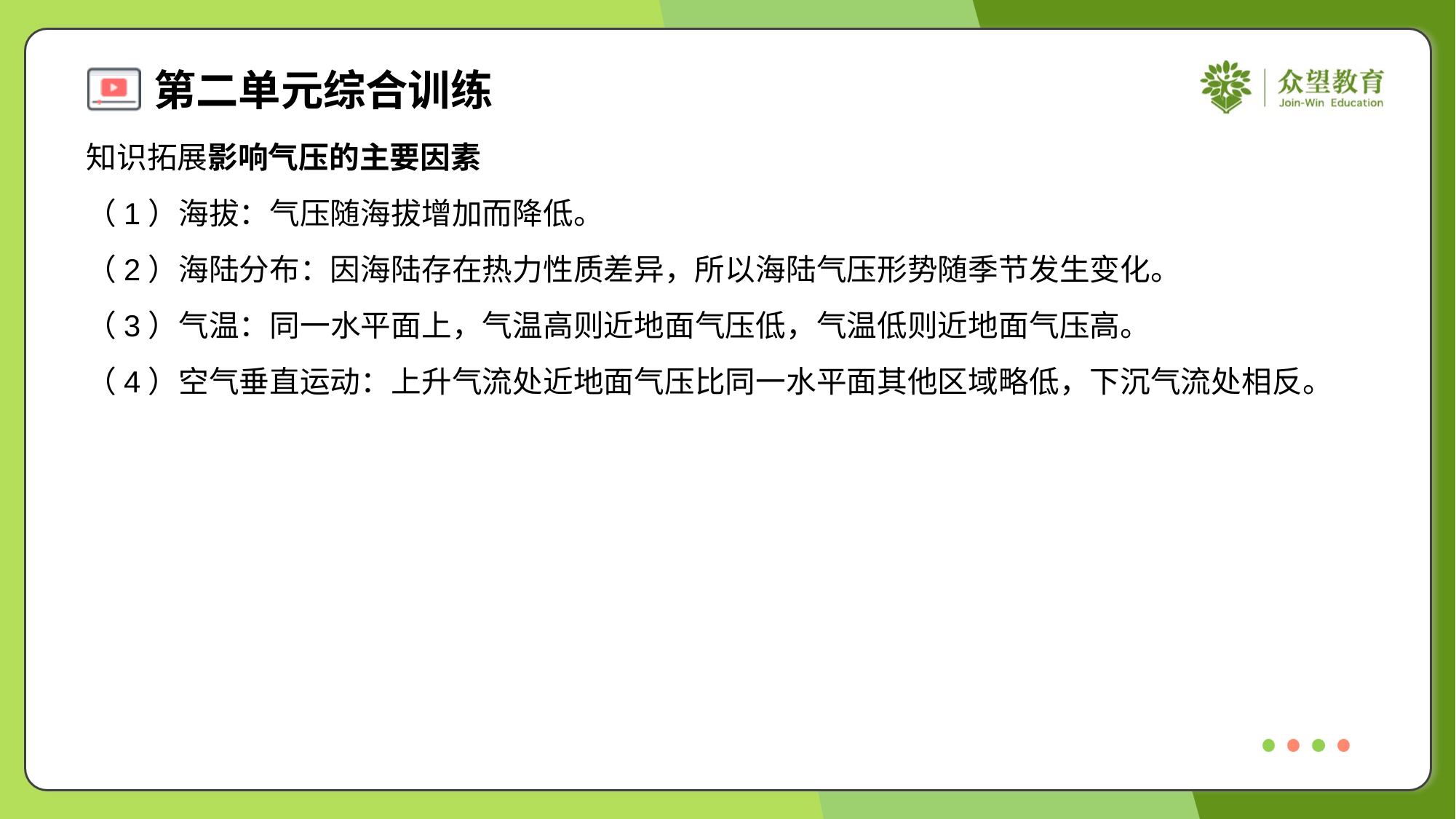

知识拓展影响气压的主要因素
（1）海拔：气压随海拔增加而降低。
（2）海陆分布：因海陆存在热力性质差异，所以海陆气压形势随季节发生变化。
（3）气温：同一水平面上，气温高则近地面气压低，气温低则近地面气压高。
（4）空气垂直运动：上升气流处近地面气压比同一水平面其他区域略低，下沉气流处相反。